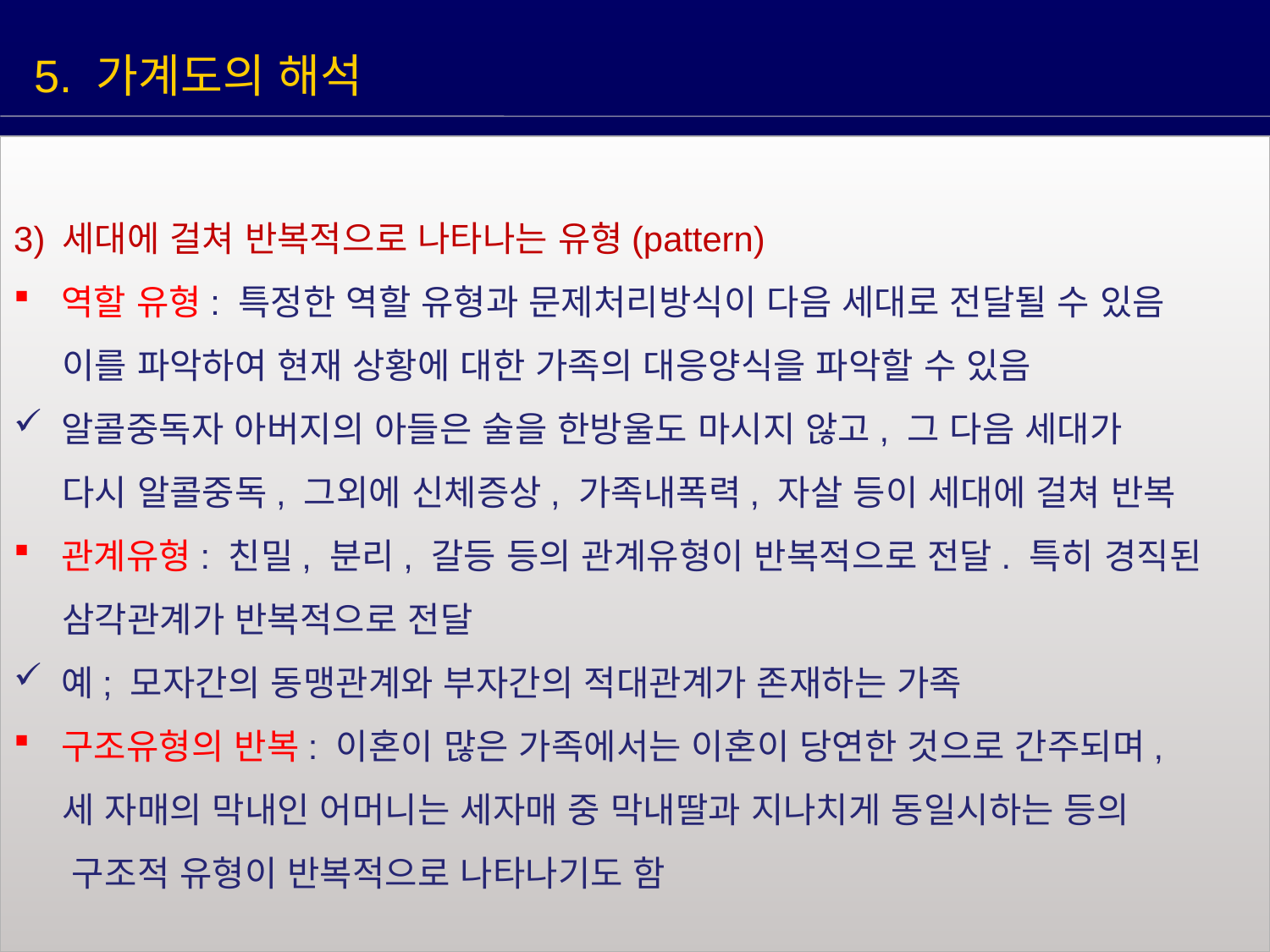

5. 가계도의 해석

3) 세대에 걸쳐 반복적으로 나타나는 유형(pattern)
역할 유형: 특정한 역할 유형과 문제처리방식이 다음 세대로 전달될 수 있음
    이를 파악하여 현재 상황에 대한 가족의 대응양식을 파악할 수 있음
알콜중독자 아버지의 아들은 술을 한방울도 마시지 않고, 그 다음 세대가
    다시 알콜중독, 그외에 신체증상, 가족내폭력, 자살 등이 세대에 걸쳐 반복
관계유형: 친밀, 분리, 갈등 등의 관계유형이 반복적으로 전달. 특히 경직된
    삼각관계가 반복적으로 전달
예; 모자간의 동맹관계와 부자간의 적대관계가 존재하는 가족
구조유형의 반복: 이혼이 많은 가족에서는 이혼이 당연한 것으로 간주되며,
    세 자매의 막내인 어머니는 세자매 중 막내딸과 지나치게 동일시하는 등의
     구조적 유형이 반복적으로 나타나기도 함